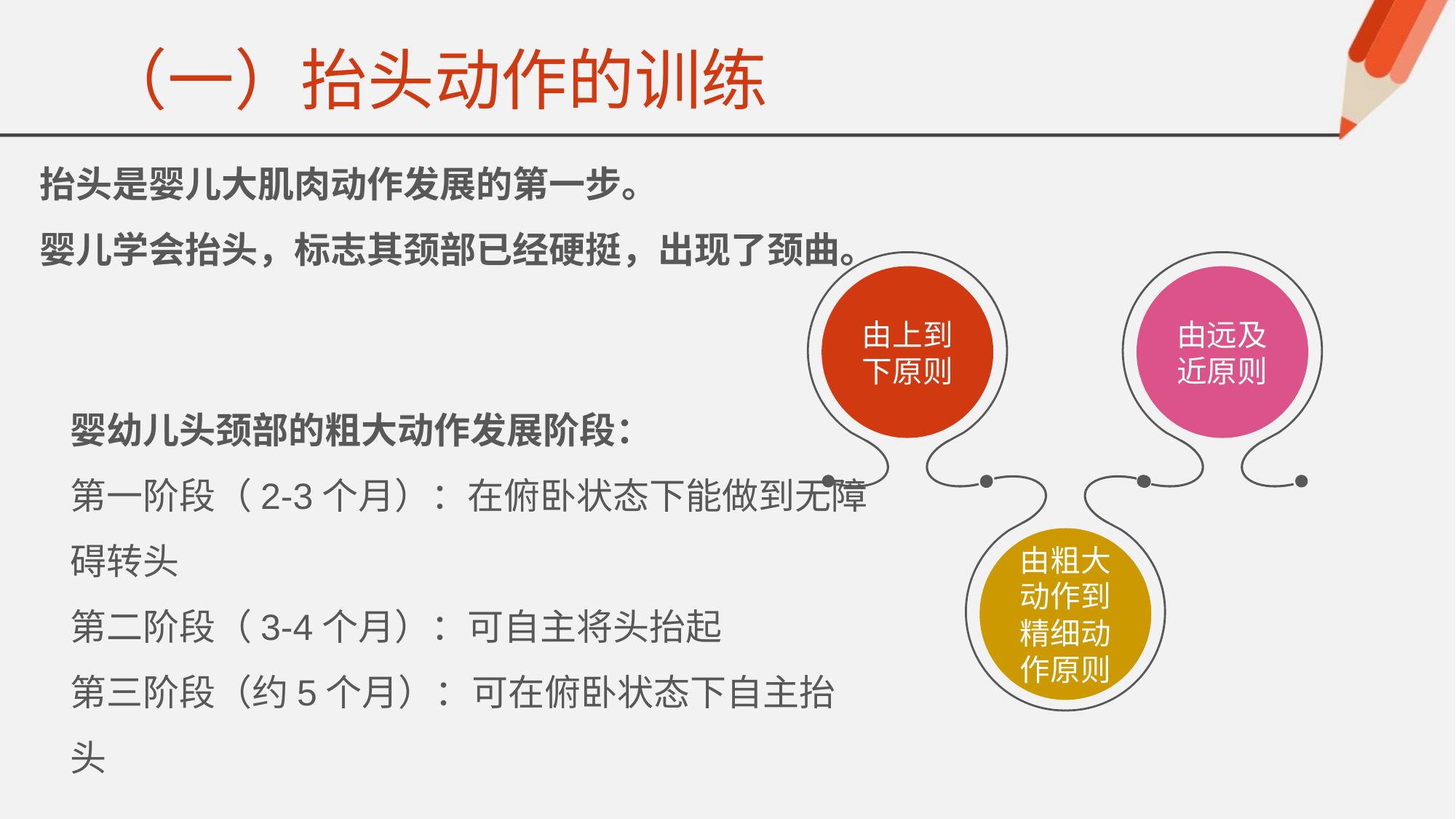

# （一）抬头动作的训练
抬头是婴儿大肌肉动作发展的第一步。
婴儿学会抬头，标志其颈部已经硬挺，出现了颈曲。

由上到下原则
由远及近原则
婴幼儿头颈部的粗大动作发展阶段：
第一阶段（2-3个月）：在俯卧状态下能做到无障碍转头
第二阶段（3-4个月）：可自主将头抬起
第三阶段（约5个月）：可在俯卧状态下自主抬头

由粗大动作到精细动作原则